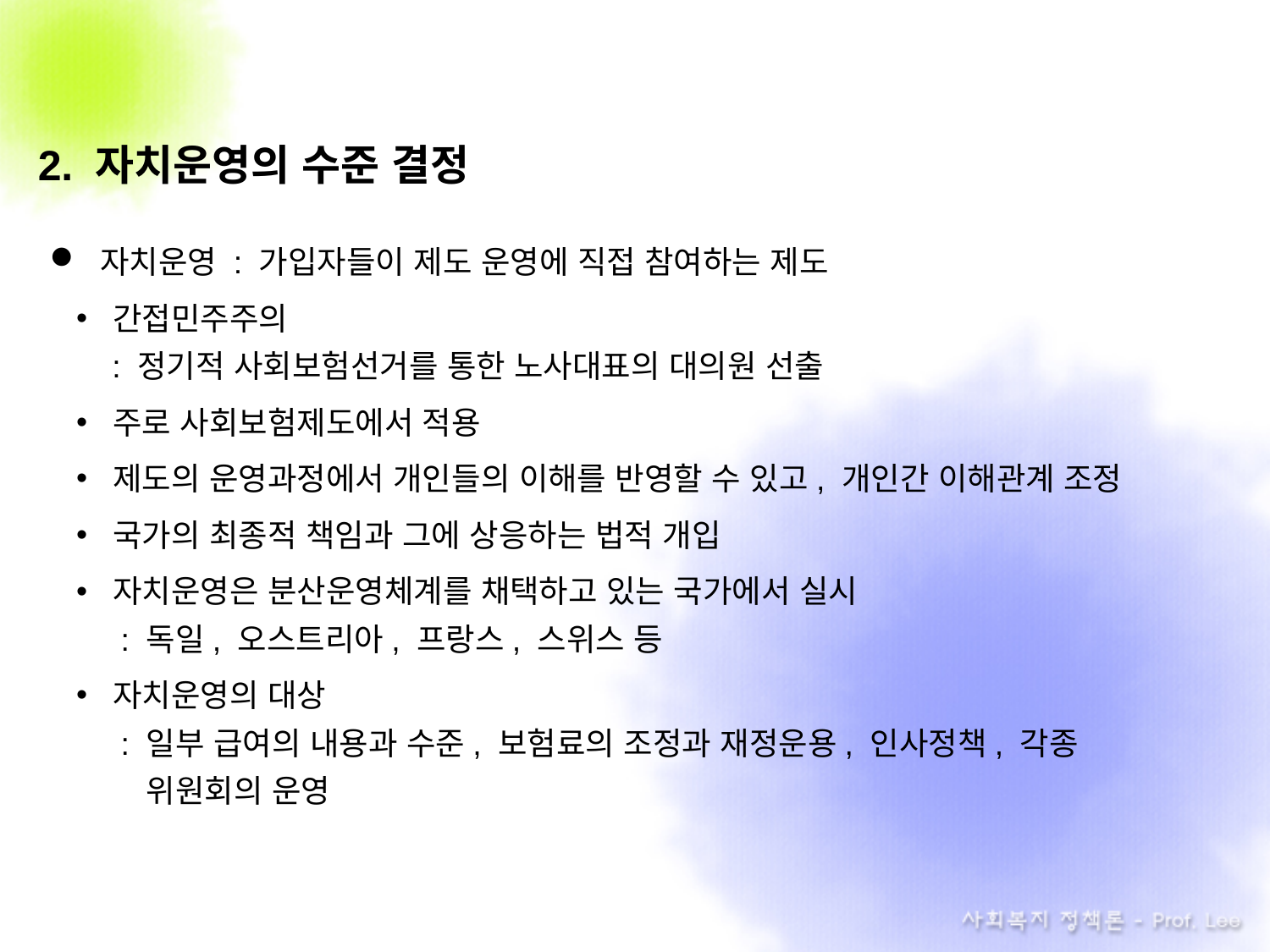

2. 자치운영의 수준 결정

자치운영 : 가입자들이 제도 운영에 직접 참여하는 제도
간접민주주의
    : 정기적 사회보험선거를 통한 노사대표의 대의원 선출
주로 사회보험제도에서 적용
제도의 운영과정에서 개인들의 이해를 반영할 수 있고, 개인간 이해관계 조정
국가의 최종적 책임과 그에 상응하는 법적 개입
자치운영은 분산운영체계를 채택하고 있는 국가에서 실시
     : 독일, 오스트리아, 프랑스, 스위스 등
자치운영의 대상
     : 일부 급여의 내용과 수준, 보험료의 조정과 재정운용, 인사정책, 각종
     . 위원회의 운영